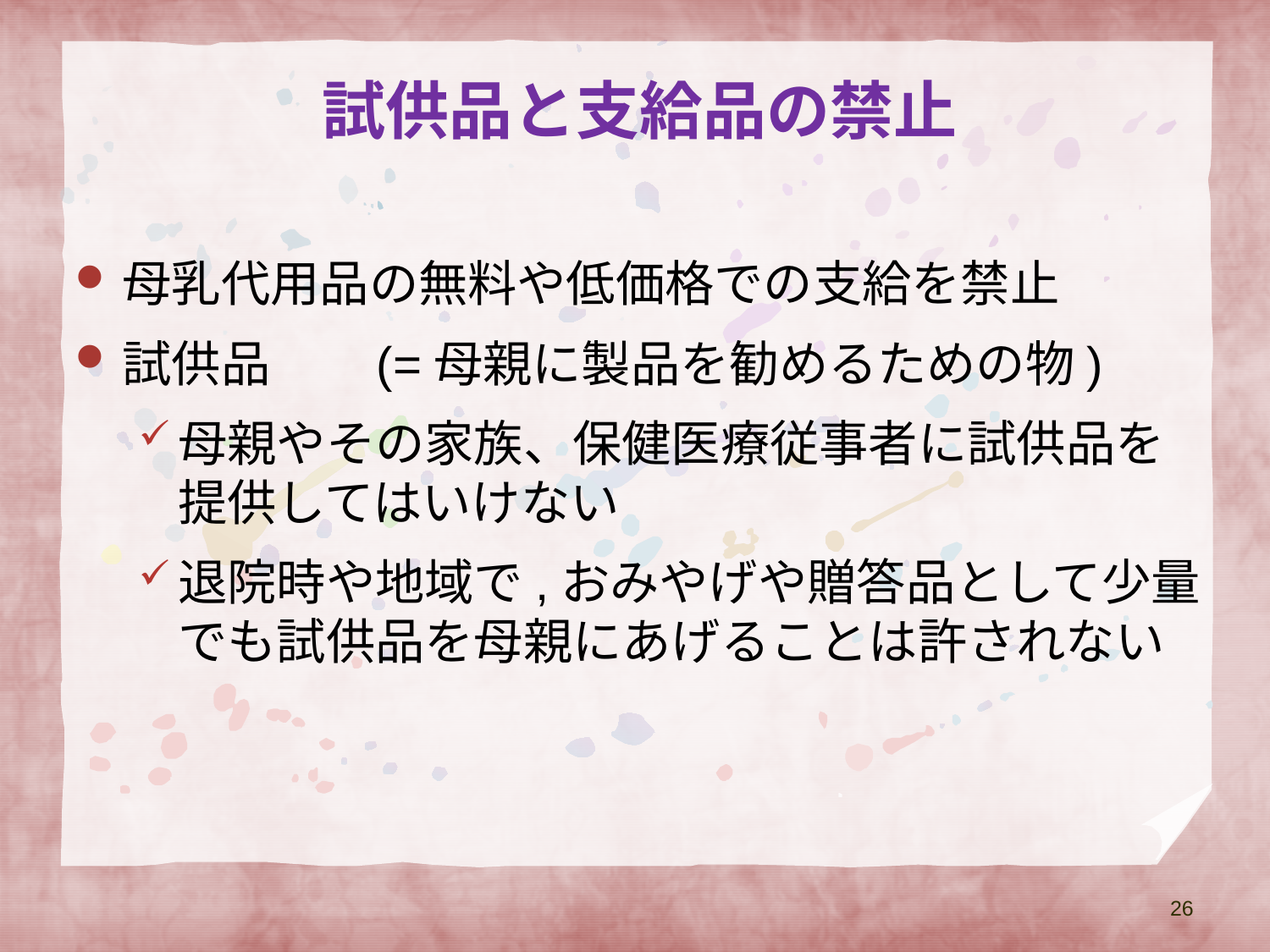

# 試供品と支給品の禁止
母乳代用品の無料や低価格での支給を禁止
試供品	(=母親に製品を勧めるための物)
母親やその家族、保健医療従事者に試供品を提供してはいけない
退院時や地域で,おみやげや贈答品として少量でも試供品を母親にあげることは許されない

26